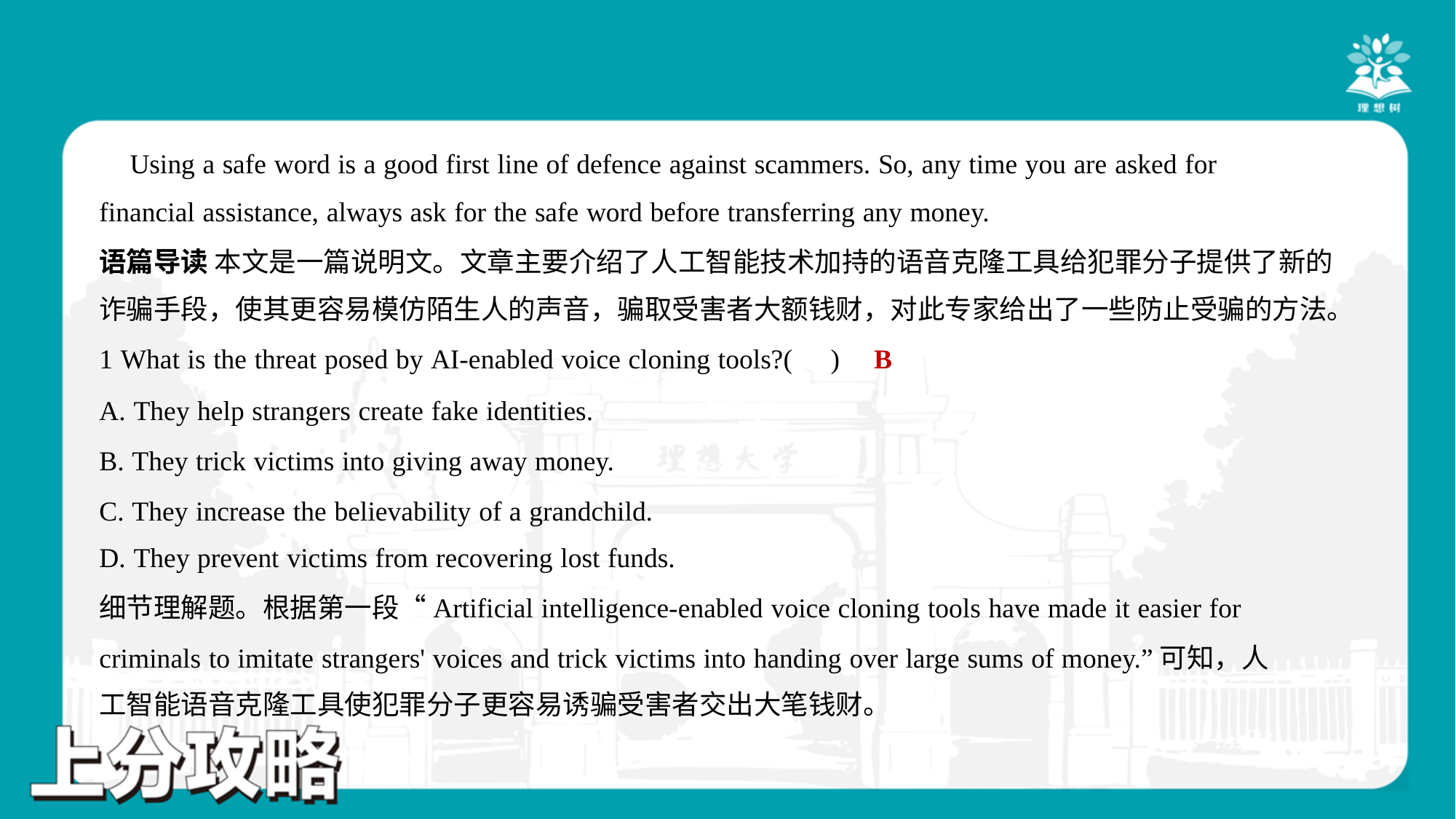

Using a safe word is a good first line of defence against scammers. So, any time you are asked for
financial assistance, always ask for the safe word before transferring any money.#8
语篇导读 本文是一篇说明文。文章主要介绍了人工智能技术加持的语音克隆工具给犯罪分子提供了新的
诈骗手段，使其更容易模仿陌生人的声音，骗取受害者大额钱财，对此专家给出了一些防止受骗的方法。
B
1 What is the threat posed by AI-enabled voice cloning tools?(     )
A. They help strangers create fake identities.
B. They trick victims into giving away money.
C. They increase the believability of a grandchild.
D. They prevent victims from recovering lost funds.
细节理解题。根据第一段“Artificial intelligence-enabled voice cloning tools have made it easier for
criminals to imitate strangers' voices and trick victims into handing over large sums of money.”可知，人
工智能语音克隆工具使犯罪分子更容易诱骗受害者交出大笔钱财。